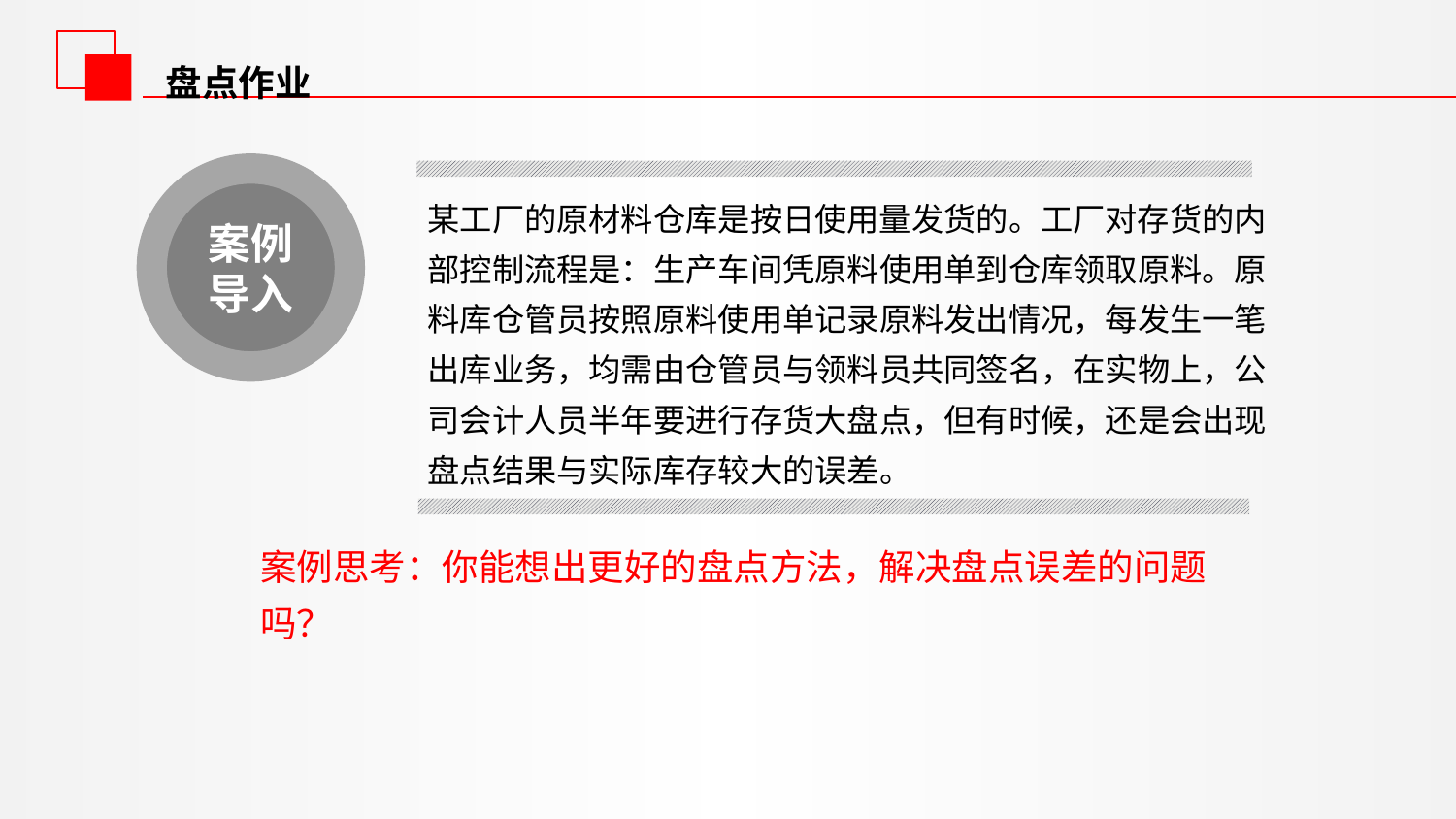

盘点作业

案例导入
某工厂的原材料仓库是按日使用量发货的。工厂对存货的内部控制流程是：生产车间凭原料使用单到仓库领取原料。原料库仓管员按照原料使用单记录原料发出情况，每发生一笔出库业务，均需由仓管员与领料员共同签名，在实物上，公司会计人员半年要进行存货大盘点，但有时候，还是会出现盘点结果与实际库存较大的误差。

案例思考：你能想出更好的盘点方法，解决盘点误差的问题吗？